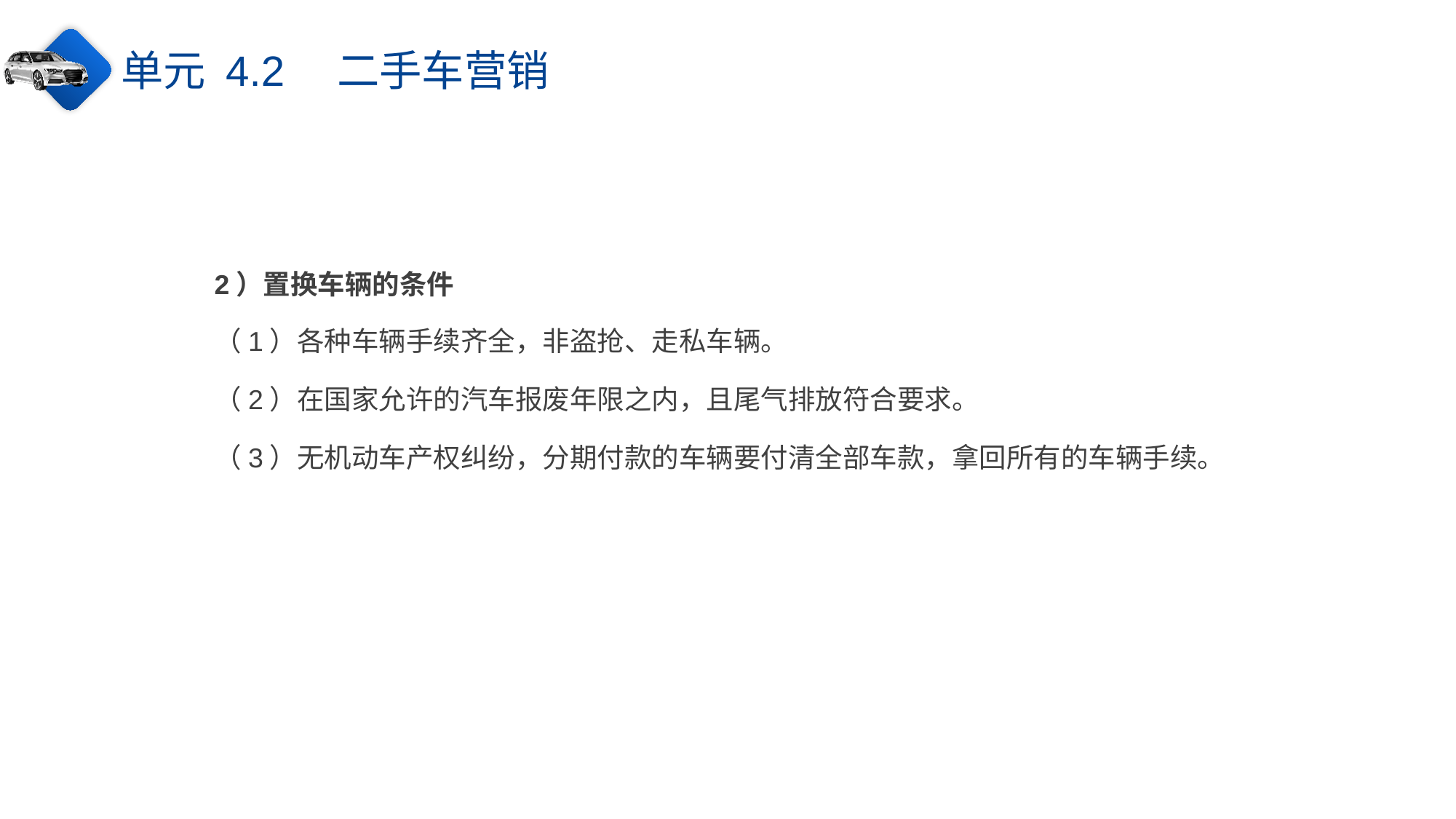

单元 4.2　二手车营销
2）置换车辆的条件
（1）各种车辆手续齐全，非盗抢、走私车辆。
（2）在国家允许的汽车报废年限之内，且尾气排放符合要求。
（3）无机动车产权纠纷，分期付款的车辆要付清全部车款，拿回所有的车辆手续。